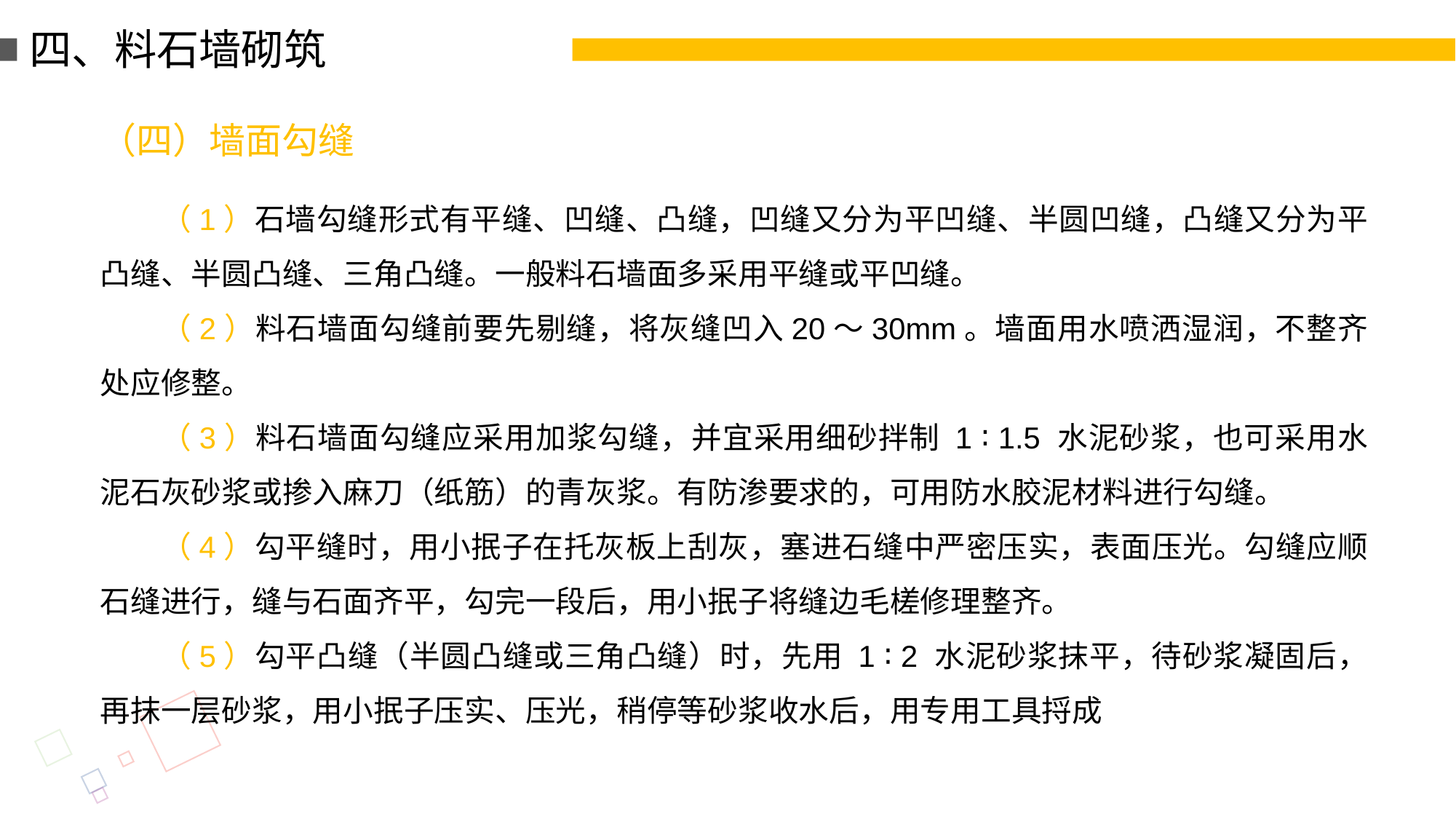

四、料石墙砌筑
（四）墙面勾缝
（1）石墙勾缝形式有平缝、凹缝、凸缝，凹缝又分为平凹缝、半圆凹缝，凸缝又分为平凸缝、半圆凸缝、三角凸缝。一般料石墙面多采用平缝或平凹缝。
（2）料石墙面勾缝前要先剔缝，将灰缝凹入20～30mm。墙面用水喷洒湿润，不整齐处应修整。
（3）料石墙面勾缝应采用加浆勾缝，并宜采用细砂拌制 1 ∶ 1.5 水泥砂浆，也可采用水泥石灰砂浆或掺入麻刀（纸筋）的青灰浆。有防渗要求的，可用防水胶泥材料进行勾缝。
（4）勾平缝时，用小抿子在托灰板上刮灰，塞进石缝中严密压实，表面压光。勾缝应顺石缝进行，缝与石面齐平，勾完一段后，用小抿子将缝边毛槎修理整齐。
（5）勾平凸缝（半圆凸缝或三角凸缝）时，先用 1 ∶ 2 水泥砂浆抹平，待砂浆凝固后，再抹一层砂浆，用小抿子压实、压光，稍停等砂浆收水后，用专用工具捋成